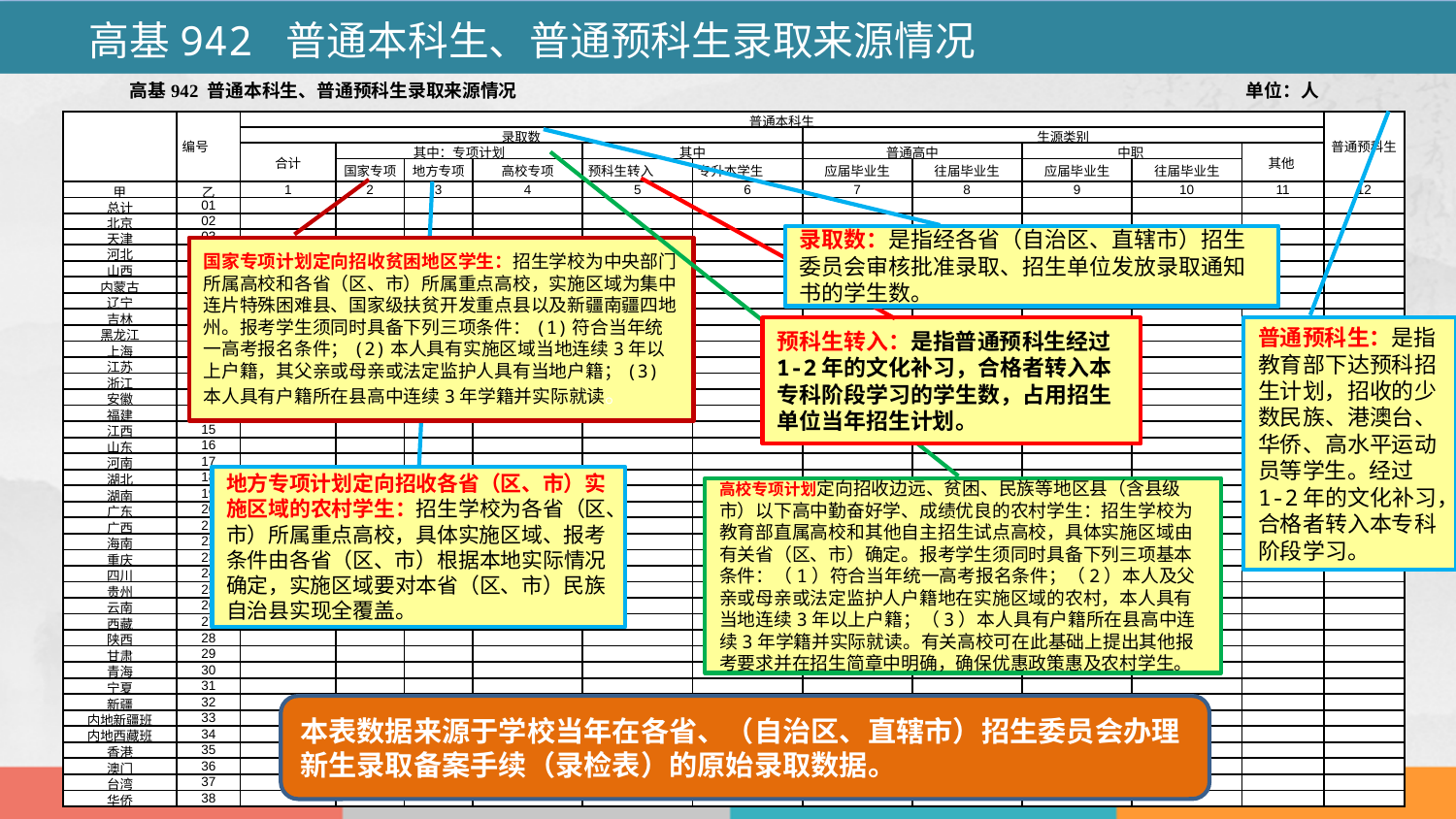

高基942 普通本科生、普通预科生录取来源情况
           高基942 普通本科生、普通预科生录取来源情况                                                                                                                                                                                 单位：人
|  | 编号 | 普通本科生 |  |  |  |  |  |  |  |  |  |  | 普通预科生 |
| --- | --- | --- | --- | --- | --- | --- | --- | --- | --- | --- | --- | --- | --- |
|  |  | 录取数 |  |  |  |  |  | 生源类别 |  |  |  |  |  |
|  |  | 合计 | 其中：专项计划 |  |  | 其中 |  | 普通高中 |  | 中职 |  | 其他 |  |
|  |  |  | 国家专项 | 地方专项 | 高校专项 | 预科生转入 | 专升本学生 | 应届毕业生 | 往届毕业生 | 应届毕业生 | 往届毕业生 |  |  |
| 甲 | 乙 | 1 | 2 | 3 | 4 | 5 | 6 | 7 | 8 | 9 | 10 | 11 | 12 |
| 总计 | 01 |  |  |  |  |  |  |  |  |  |  |  |  |
| 北京 | 02 |  |  |  |  |  |  |  |  |  |  |  |  |
| 天津 | 03 |  |  |  |  |  |  |  |  |  |  |  |  |
| 河北 | 04 |  |  |  |  |  |  |  |  |  |  |  |  |
| 山西 | 05 |  |  |  |  |  |  |  |  |  |  |  |  |
| 内蒙古 | 06 |  |  |  |  |  |  |  |  |  |  |  |  |
| 辽宁 | 07 |  |  |  |  |  |  |  |  |  |  |  |  |
| 吉林 | 08 |  |  |  |  |  |  |  |  |  |  |  |  |
| 黑龙江 | 09 |  |  |  |  |  |  |  |  |  |  |  |  |
| 上海 | 10 |  |  |  |  |  |  |  |  |  |  |  |  |
| 江苏 | 11 |  |  |  |  |  |  |  |  |  |  |  |  |
| 浙江 | 12 |  |  |  |  |  |  |  |  |  |  |  |  |
| 安徽 | 13 |  |  |  |  |  |  |  |  |  |  |  |  |
| 福建 | 14 |  |  |  |  |  |  |  |  |  |  |  |  |
| 江西 | 15 |  |  |  |  |  |  |  |  |  |  |  |  |
| 山东 | 16 |  |  |  |  |  |  |  |  |  |  |  |  |
| 河南 | 17 |  |  |  |  |  |  |  |  |  |  |  |  |
| 湖北 | 18 |  |  |  |  |  |  |  |  |  |  |  |  |
| 湖南 | 19 |  |  |  |  |  |  |  |  |  |  |  |  |
| 广东 | 20 |  |  |  |  |  |  |  |  |  |  |  |  |
| 广西 | 21 |  |  |  |  |  |  |  |  |  |  |  |  |
| 海南 | 22 |  |  |  |  |  |  |  |  |  |  |  |  |
| 重庆 | 23 |  |  |  |  |  |  |  |  |  |  |  |  |
| 四川 | 24 |  |  |  |  |  |  |  |  |  |  |  |  |
| 贵州 | 25 |  |  |  |  |  |  |  |  |  |  |  |  |
| 云南 | 26 |  |  |  |  |  |  |  |  |  |  |  |  |
| 西藏 | 27 |  |  |  |  |  |  |  |  |  |  |  |  |
| 陕西 | 28 |  |  |  |  |  |  |  |  |  |  |  |  |
| 甘肃 | 29 |  |  |  |  |  |  |  |  |  |  |  |  |
| 青海 | 30 |  |  |  |  |  |  |  |  |  |  |  |  |
| 宁夏 | 31 |  |  |  |  |  |  |  |  |  |  |  |  |
| 新疆 | 32 |  |  |  |  |  |  |  |  |  |  |  |  |
| 内地新疆班 | 33 |  |  |  |  |  |  |  |  |  |  |  |  |
| 内地西藏班 | 34 |  |  |  |  |  |  |  |  |  |  |  |  |
| 香港 | 35 |  |  |  |  |  |  |  |  |  |  |  |  |
| 澳门 | 36 |  |  |  |  |  |  |  |  |  |  |  |  |
| 台湾 | 37 |  |  |  |  |  |  |  |  |  |  |  |  |
| 华侨 | 38 |  |  |  |  |  |  |  |  |  |  |  |  |
录取数：是指经各省（自治区、直辖市）招生委员会审核批准录取、招生单位发放录取通知书的学生数。
国家专项计划定向招收贫困地区学生：招生学校为中央部门所属高校和各省（区、市）所属重点高校，实施区域为集中连片特殊困难县、国家级扶贫开发重点县以及新疆南疆四地州。报考学生须同时具备下列三项条件：(1)符合当年统一高考报名条件；(2)本人具有实施区域当地连续3年以上户籍，其父亲或母亲或法定监护人具有当地户籍；(3)本人具有户籍所在县高中连续3年学籍并实际就读。
预科生转入：是指普通预科生经过1-2年的文化补习，合格者转入本专科阶段学习的学生数，占用招生单位当年招生计划。
普通预科生：是指教育部下达预科招生计划，招收的少数民族、港澳台、华侨、高水平运动员等学生。经过1-2年的文化补习，合格者转入本专科阶段学习。
地方专项计划定向招收各省（区、市）实施区域的农村学生：招生学校为各省（区、市）所属重点高校，具体实施区域、报考条件由各省（区、市）根据本地实际情况确定，实施区域要对本省（区、市）民族自治县实现全覆盖。
高校专项计划定向招收边远、贫困、民族等地区县（含县级市）以下高中勤奋好学、成绩优良的农村学生：招生学校为教育部直属高校和其他自主招生试点高校，具体实施区域由有关省（区、市）确定。报考学生须同时具备下列三项基本条件：（1）符合当年统一高考报名条件；（2）本人及父亲或母亲或法定监护人户籍地在实施区域的农村，本人具有当地连续3年以上户籍；（3）本人具有户籍所在县高中连续3年学籍并实际就读。有关高校可在此基础上提出其他报考要求并在招生简章中明确，确保优惠政策惠及农村学生。
本表数据来源于学校当年在各省、（自治区、直辖市）招生委员会办理新生录取备案手续（录检表）的原始录取数据。